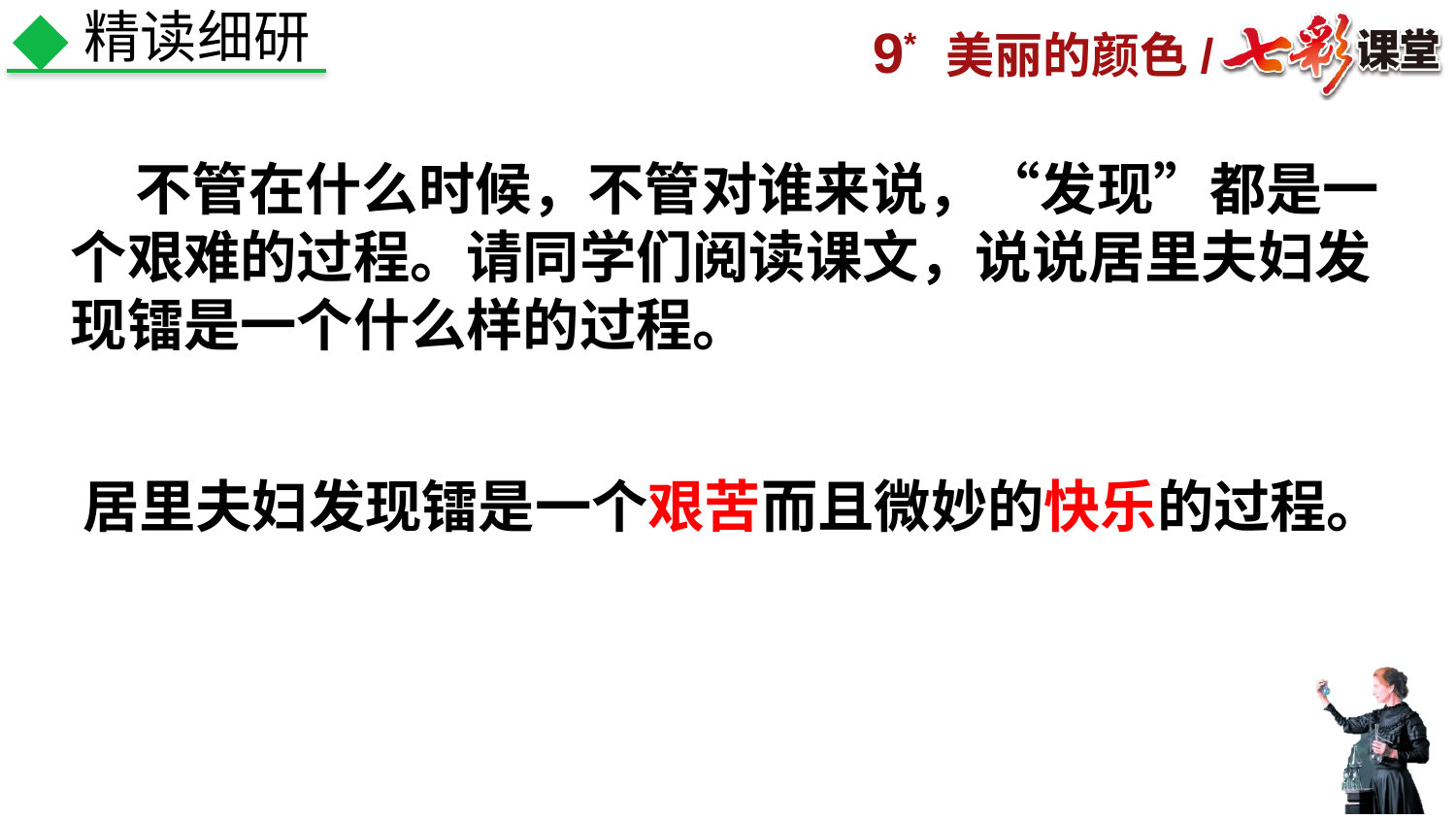

精读细研

    不管在什么时候，不管对谁来说，“发现”都是一个艰难的过程。请同学们阅读课文，说说居里夫妇发现镭是一个什么样的过程。
居里夫妇发现镭是一个艰苦而且微妙的快乐的过程。